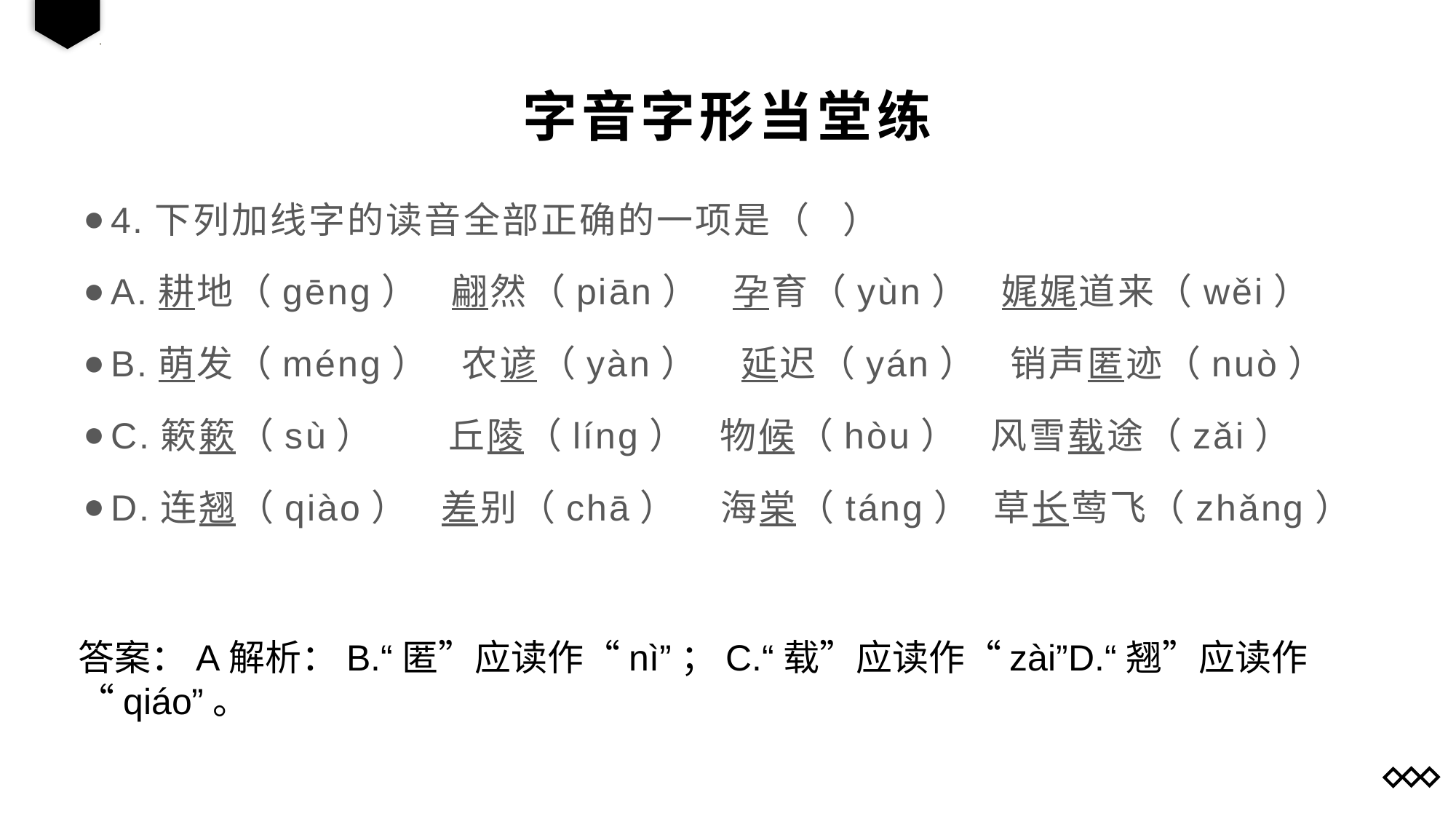

字音字形当堂练
4.下列加线字的读音全部正确的一项是（   ）
A.耕地（gēng）   翩然（piān）   孕育（yùn）   娓娓道来（wěi）
B.萌发（méng）   农谚（yàn）    延迟（yán）   销声匿迹（nuò）
C.簌簌（sù）       丘陵（líng）   物候（hòu）   风雪载途（zǎi）
D.连翘（qiào）   差别（chā）    海棠（táng）  草长莺飞（zhǎng）
答案：A解析：B.“匿”应读作“nì”；C.“载”应读作“zài”D.“翘”应读作“qiáo”。